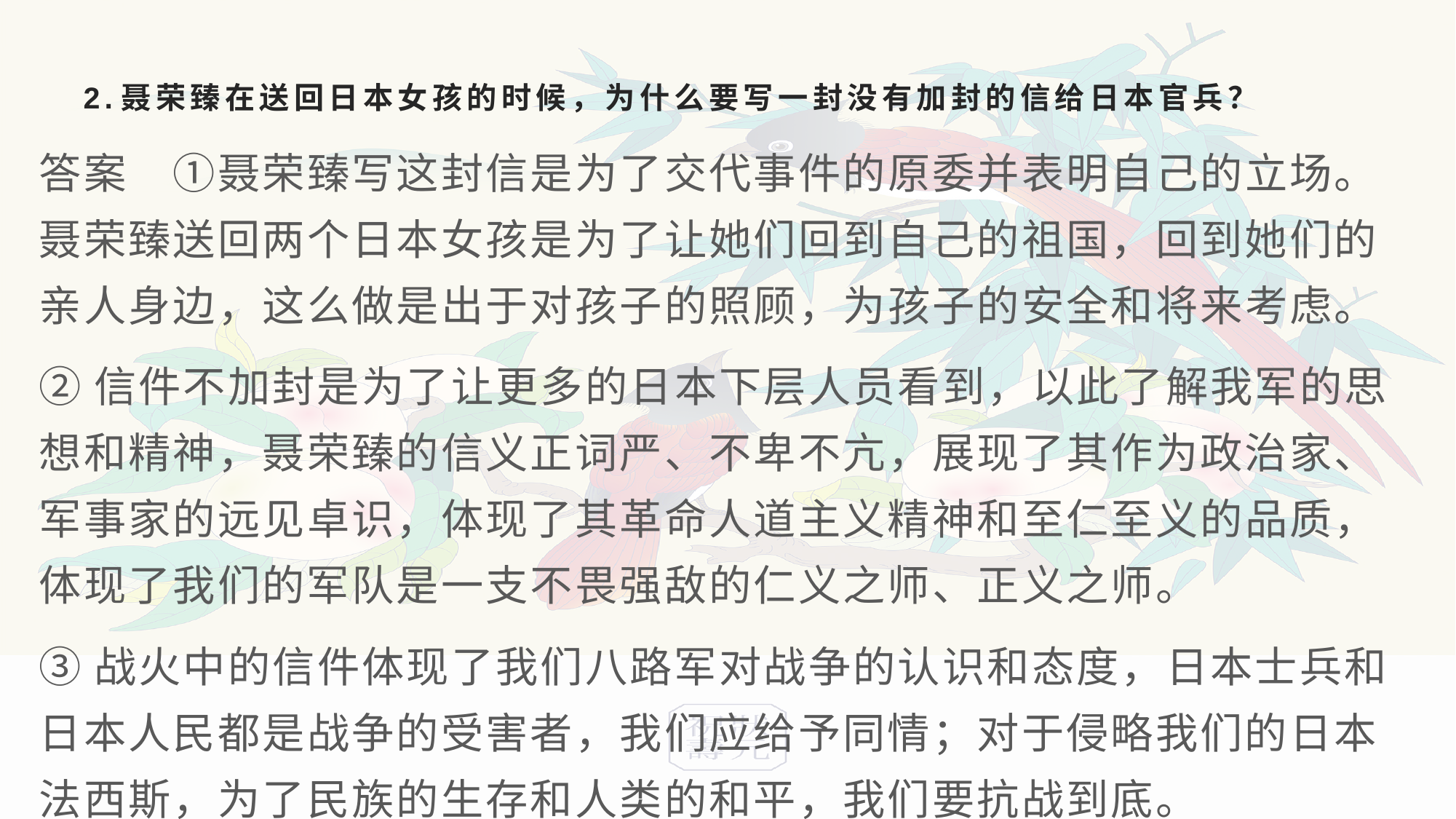

# 2.聂荣臻在送回日本女孩的时候，为什么要写一封没有加封的信给日本官兵？
答案　①聂荣臻写这封信是为了交代事件的原委并表明自己的立场。聂荣臻送回两个日本女孩是为了让她们回到自己的祖国，回到她们的亲人身边，这么做是出于对孩子的照顾，为孩子的安全和将来考虑。
②信件不加封是为了让更多的日本下层人员看到，以此了解我军的思想和精神，聂荣臻的信义正词严、不卑不亢，展现了其作为政治家、军事家的远见卓识，体现了其革命人道主义精神和至仁至义的品质，体现了我们的军队是一支不畏强敌的仁义之师、正义之师。
③战火中的信件体现了我们八路军对战争的认识和态度，日本士兵和日本人民都是战争的受害者，我们应给予同情；对于侵略我们的日本法西斯，为了民族的生存和人类的和平，我们要抗战到底。